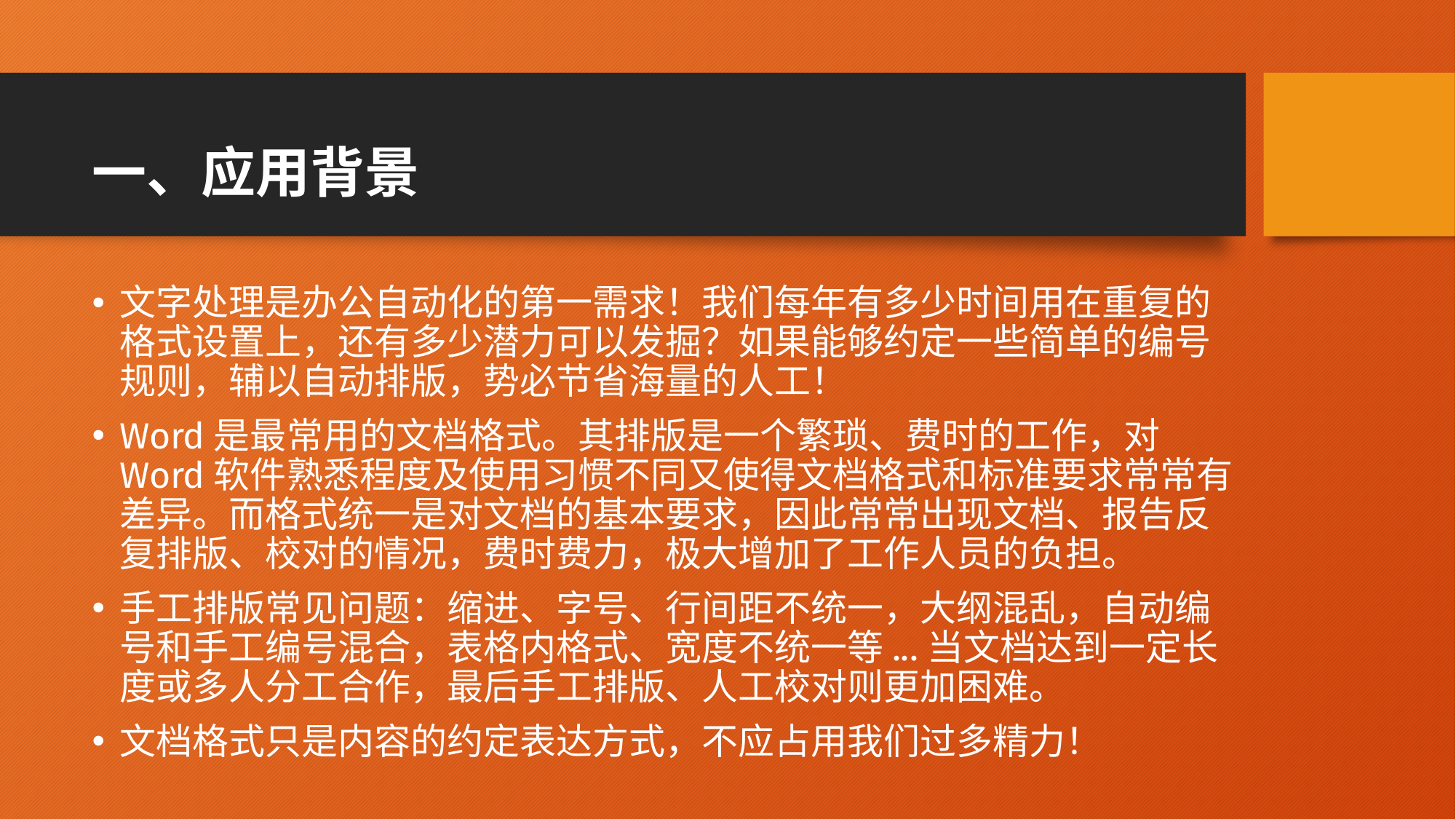

# 一、应用背景
文字处理是办公自动化的第一需求！我们每年有多少时间用在重复的格式设置上，还有多少潜力可以发掘？如果能够约定一些简单的编号规则，辅以自动排版，势必节省海量的人工！
Word是最常用的文档格式。其排版是一个繁琐、费时的工作，对Word软件熟悉程度及使用习惯不同又使得文档格式和标准要求常常有差异。而格式统一是对文档的基本要求，因此常常出现文档、报告反复排版、校对的情况，费时费力，极大增加了工作人员的负担。
手工排版常见问题：缩进、字号、行间距不统一，大纲混乱，自动编号和手工编号混合，表格内格式、宽度不统一等...当文档达到一定长度或多人分工合作，最后手工排版、人工校对则更加困难。
文档格式只是内容的约定表达方式，不应占用我们过多精力！

正是基于上述矛盾，我们开发了Word文档自动排版软件，将人们从繁琐、重复的海量劳动中解放出来。